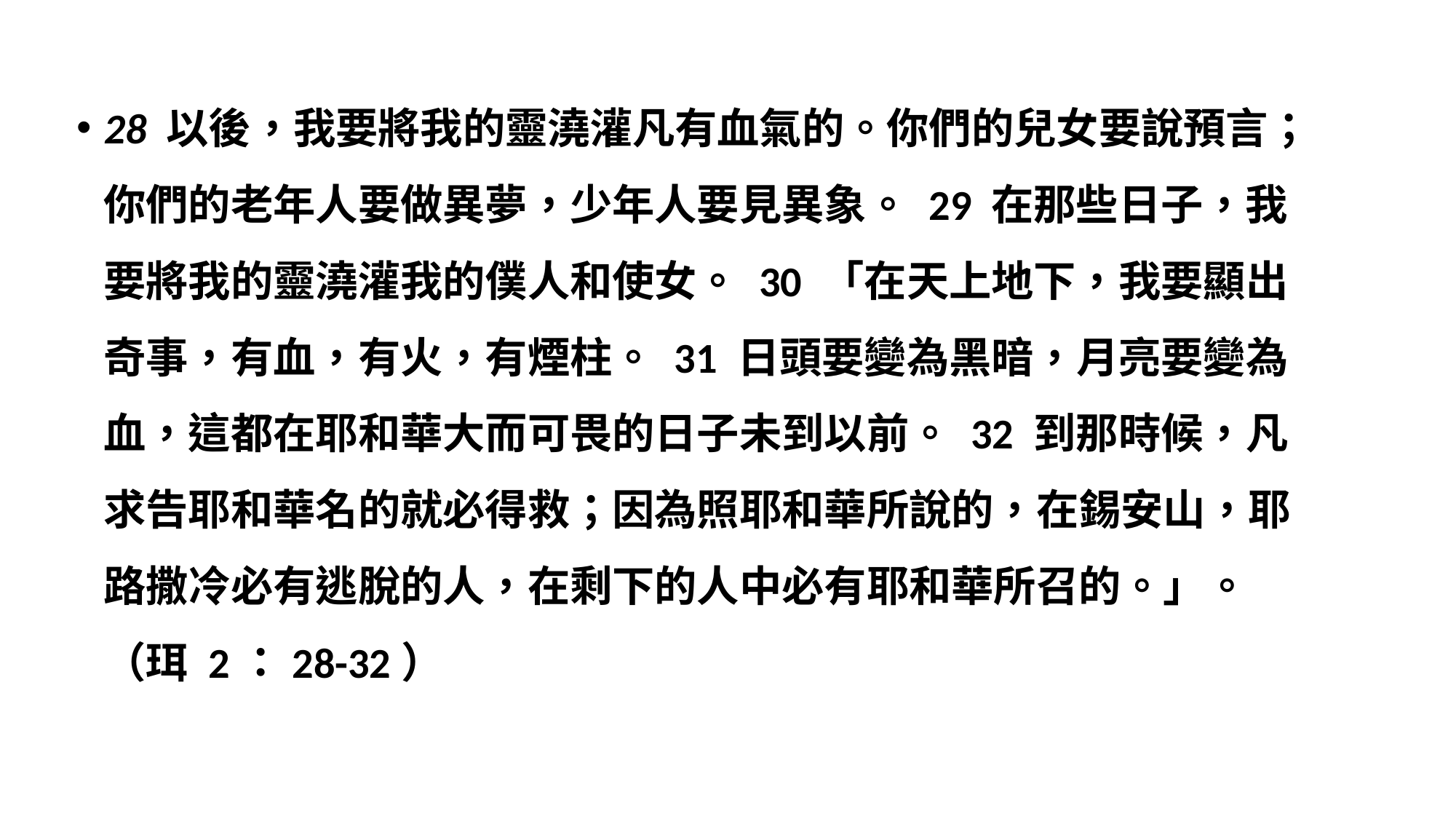

28 以後，我要將我的靈澆灌凡有血氣的。你們的兒女要說預言；你們的老年人要做異夢，少年人要見異象。 29 在那些日子，我要將我的靈澆灌我的僕人和使女。 30 「在天上地下，我要顯出奇事，有血，有火，有煙柱。 31 日頭要變為黑暗，月亮要變為血，這都在耶和華大而可畏的日子未到以前。 32 到那時候，凡求告耶和華名的就必得救；因為照耶和華所說的，在錫安山，耶路撒冷必有逃脫的人，在剩下的人中必有耶和華所召的。」。 （珥 2：28-32）